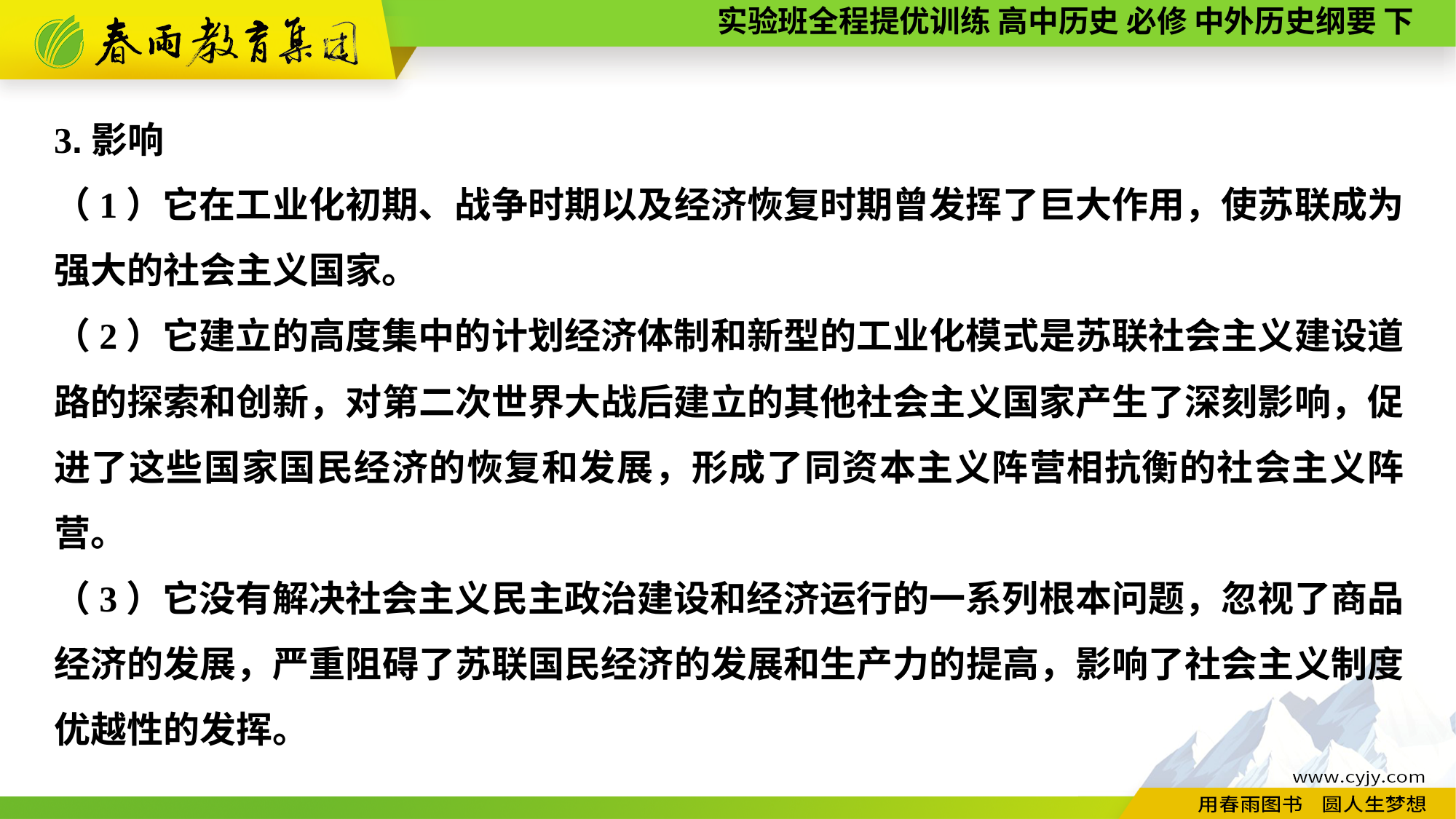

3.影响
（1）它在工业化初期、战争时期以及经济恢复时期曾发挥了巨大作用，使苏联成为强大的社会主义国家。
（2）它建立的高度集中的计划经济体制和新型的工业化模式是苏联社会主义建设道路的探索和创新，对第二次世界大战后建立的其他社会主义国家产生了深刻影响，促进了这些国家国民经济的恢复和发展，形成了同资本主义阵营相抗衡的社会主义阵营。
（3）它没有解决社会主义民主政治建设和经济运行的一系列根本问题，忽视了商品经济的发展，严重阻碍了苏联国民经济的发展和生产力的提高，影响了社会主义制度优越性的发挥。